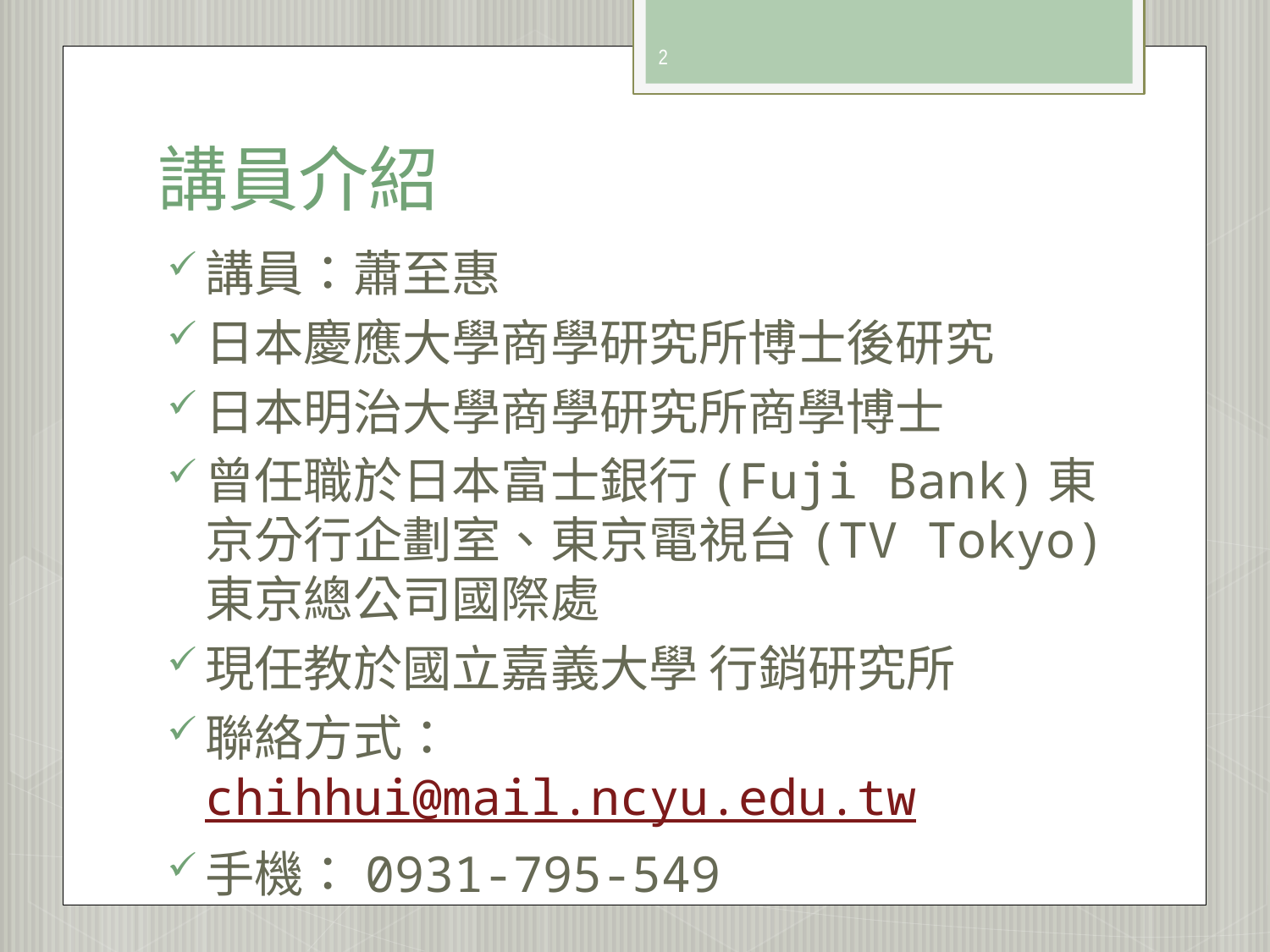

2
# 講員介紹
講員：蕭至惠
日本慶應大學商學研究所博士後研究
日本明治大學商學研究所商學博士
曾任職於日本富士銀行(Fuji Bank)東京分行企劃室、東京電視台(TV Tokyo)東京總公司國際處
現任教於國立嘉義大學 行銷研究所
聯絡方式：chihhui@mail.ncyu.edu.tw
手機：0931-795-549